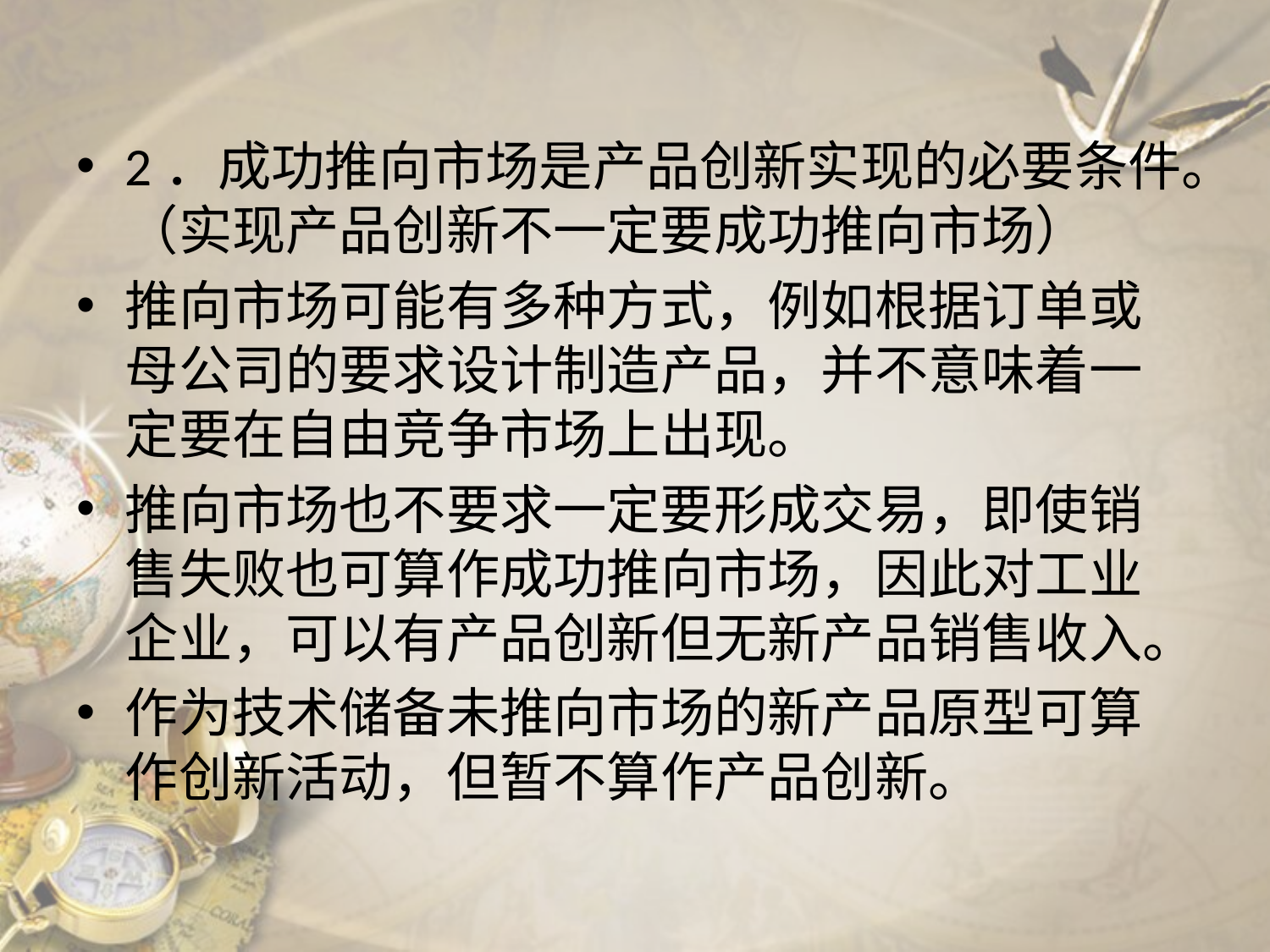

2．成功推向市场是产品创新实现的必要条件。（实现产品创新不一定要成功推向市场）
推向市场可能有多种方式，例如根据订单或母公司的要求设计制造产品，并不意味着一定要在自由竞争市场上出现。
推向市场也不要求一定要形成交易，即使销售失败也可算作成功推向市场，因此对工业企业，可以有产品创新但无新产品销售收入。
作为技术储备未推向市场的新产品原型可算作创新活动，但暂不算作产品创新。